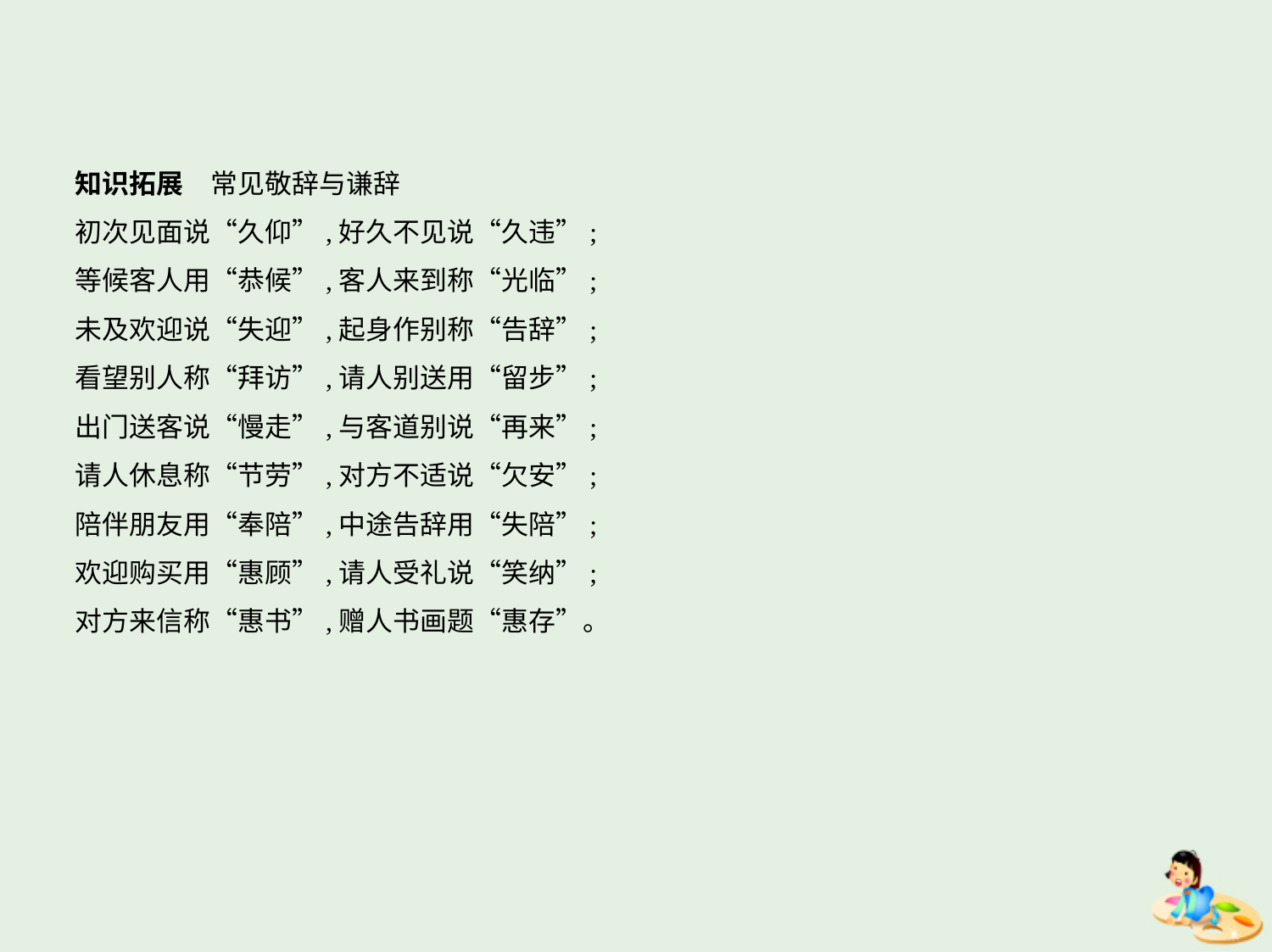

知识拓展　常见敬辞与谦辞
初次见面说“久仰”,好久不见说“久违”;
等候客人用“恭候”,客人来到称“光临”;
未及欢迎说“失迎”,起身作别称“告辞”;
看望别人称“拜访”,请人别送用“留步”;
出门送客说“慢走”,与客道别说“再来”;
请人休息称“节劳”,对方不适说“欠安”;
陪伴朋友用“奉陪”,中途告辞用“失陪”;
欢迎购买用“惠顾”,请人受礼说“笑纳”;
对方来信称“惠书”,赠人书画题“惠存”。